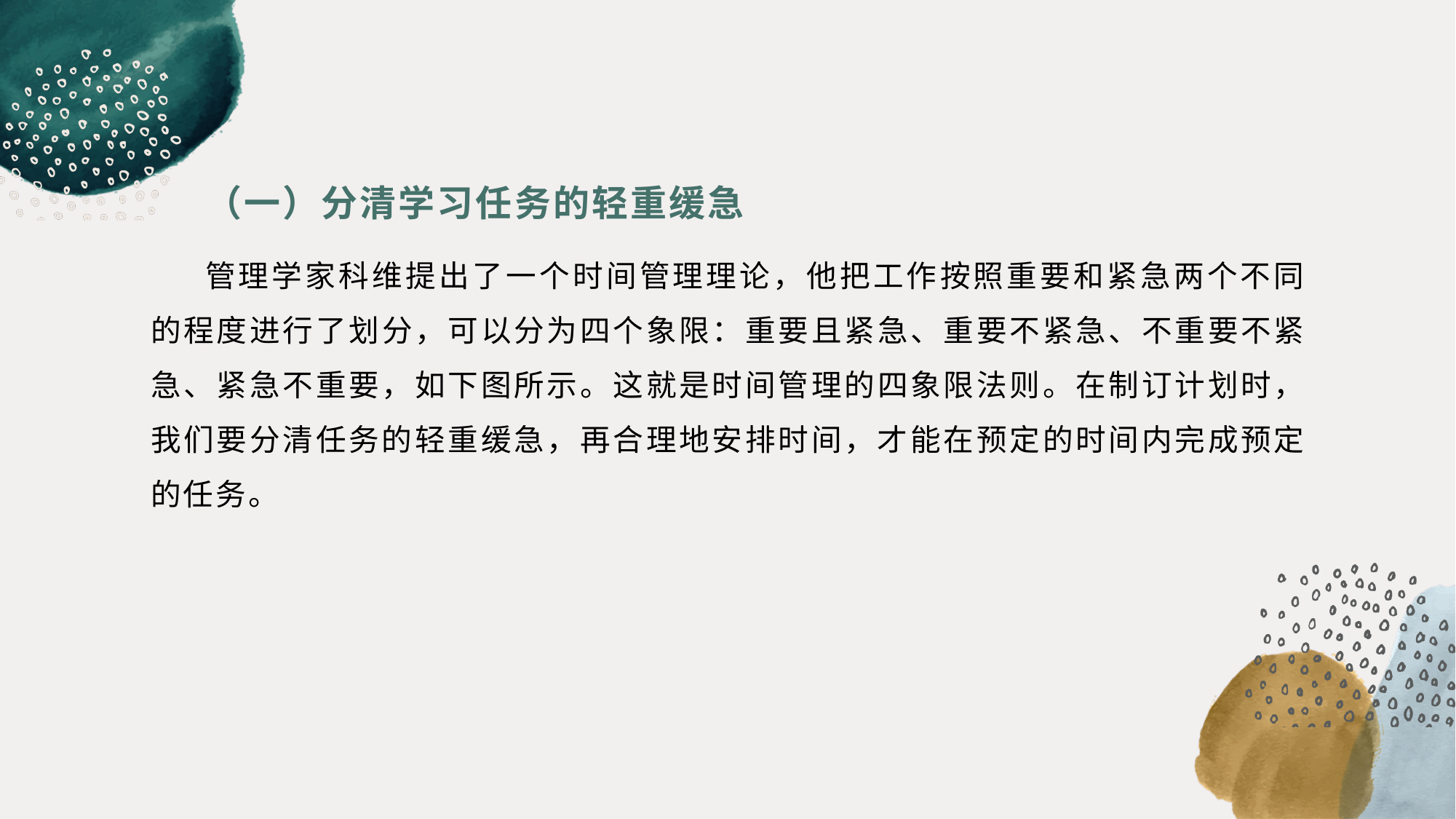

（一）分清学习任务的轻重缓急
管理学家科维提出了一个时间管理理论，他把工作按照重要和紧急两个不同的程度进行了划分，可以分为四个象限：重要且紧急、重要不紧急、不重要不紧急、紧急不重要，如下图所示。这就是时间管理的四象限法则。在制订计划时，我们要分清任务的轻重缓急，再合理地安排时间，才能在预定的时间内完成预定的任务。